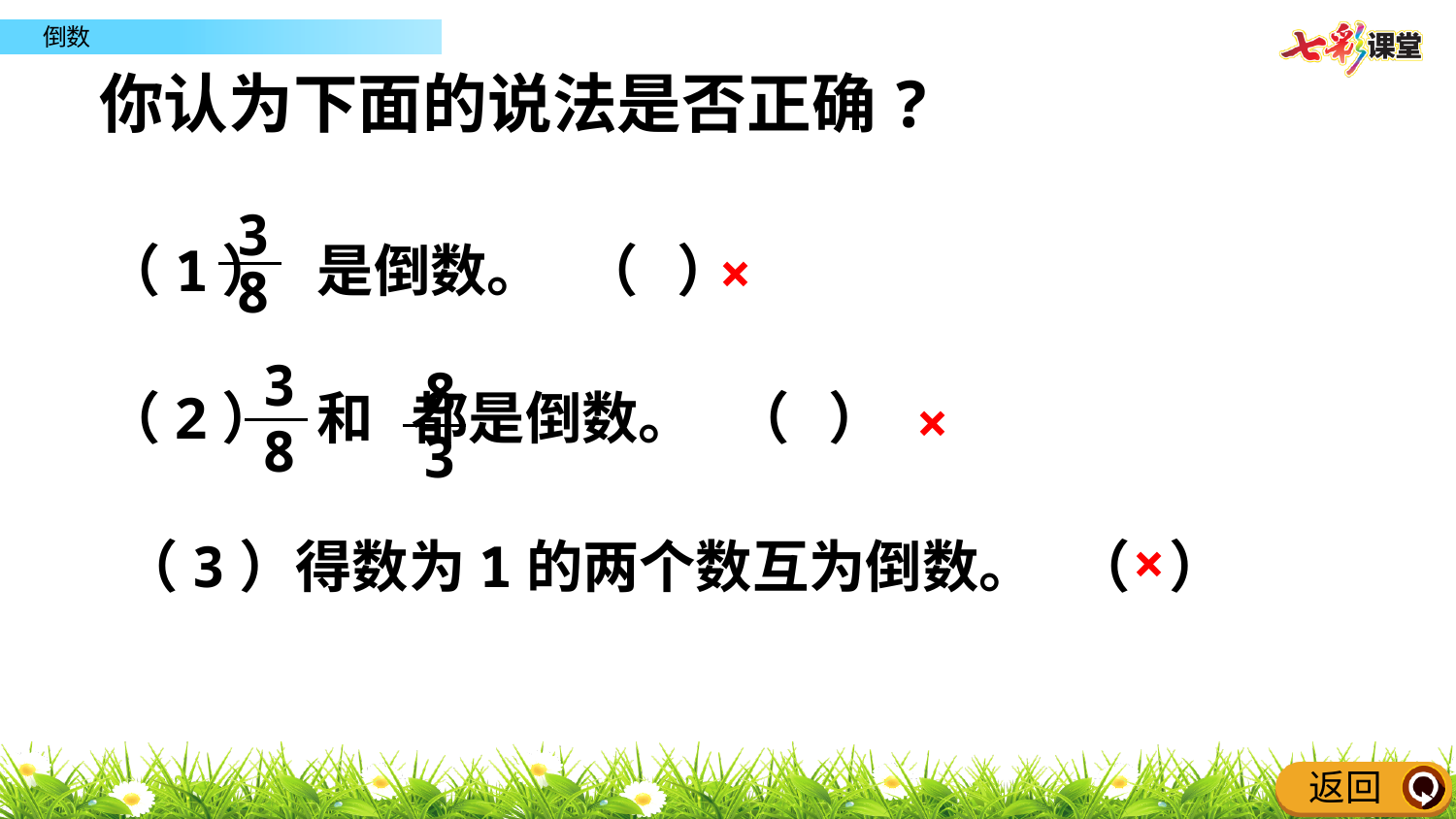

你认为下面的说法是否正确?

3
8
（1）   是倒数。   （   ）
×
3
8
8
3
（2）   和   都是倒数。   （   ）
×
×
（3）得数为1的两个数互为倒数。   （   ）